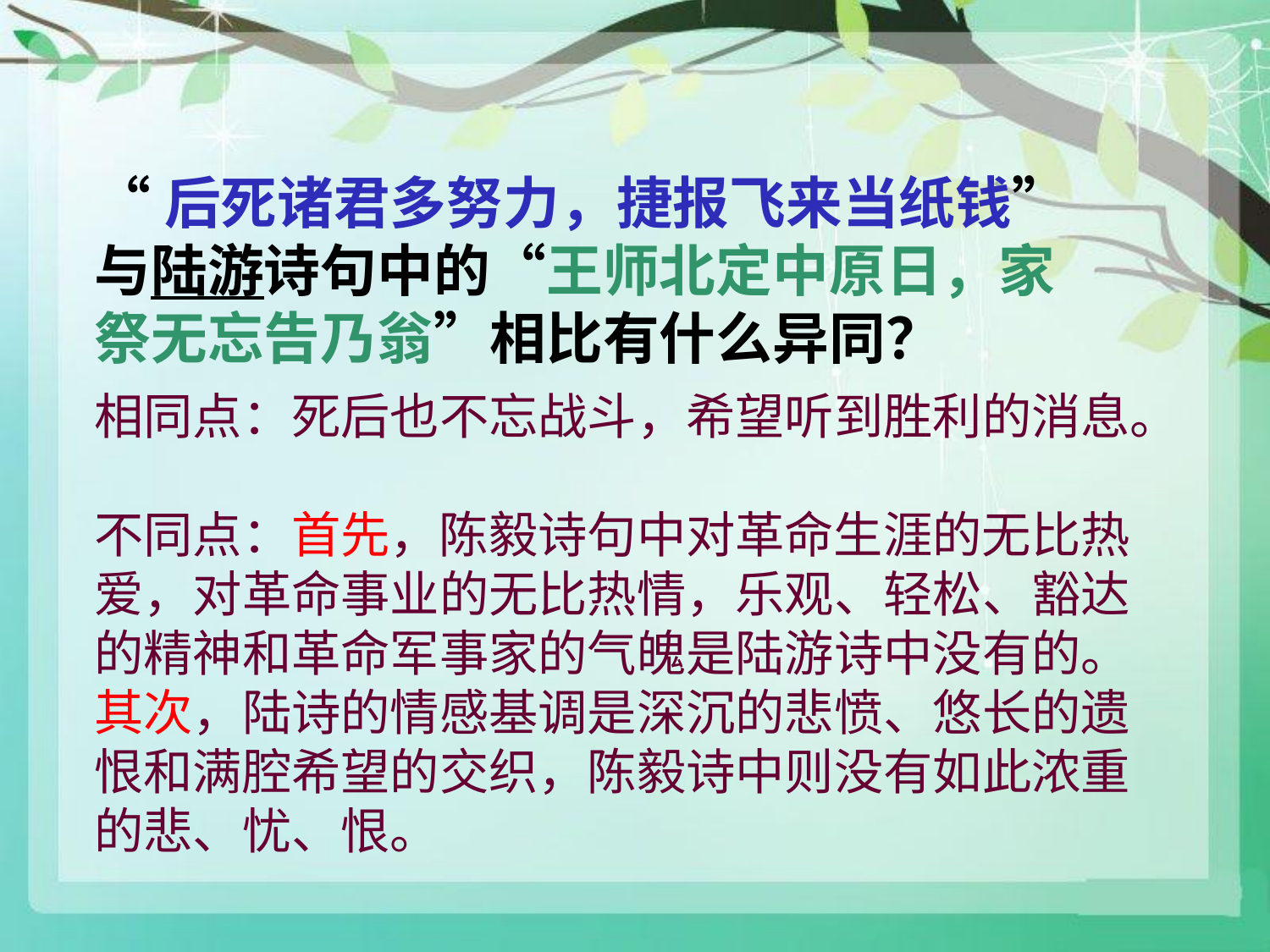

“后死诸君多努力，捷报飞来当纸钱”与陆游诗句中的“王师北定中原日，家祭无忘告乃翁”相比有什么异同？
相同点：死后也不忘战斗，希望听到胜利的消息。

不同点：首先，陈毅诗句中对革命生涯的无比热爱，对革命事业的无比热情，乐观、轻松、豁达的精神和革命军事家的气魄是陆游诗中没有的。
其次，陆诗的情感基调是深沉的悲愤、悠长的遗恨和满腔希望的交织，陈毅诗中则没有如此浓重的悲、忧、恨。